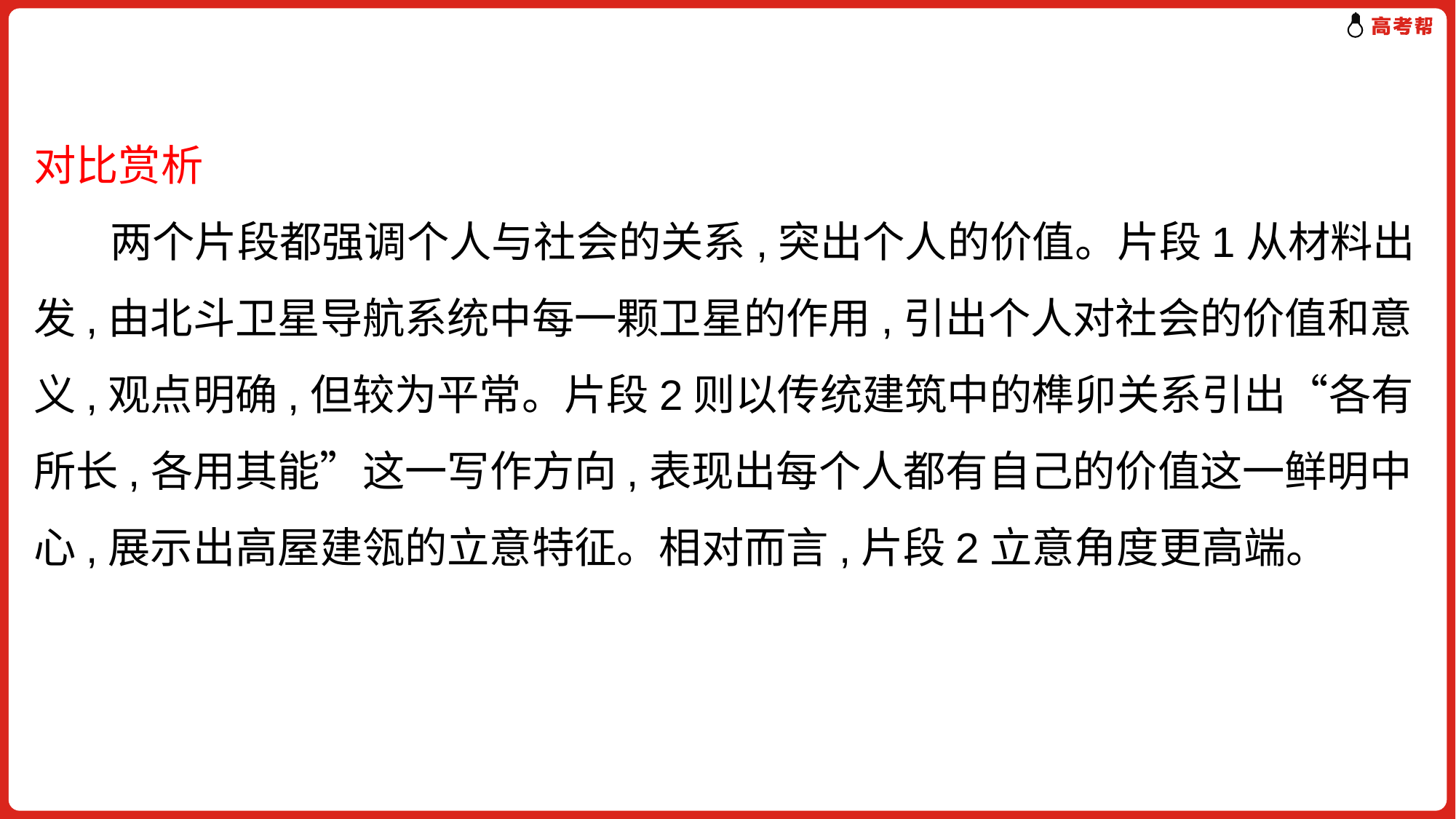

对比赏析
       两个片段都强调个人与社会的关系,突出个人的价值。片段1从材料出发,由北斗卫星导航系统中每一颗卫星的作用,引出个人对社会的价值和意义,观点明确,但较为平常。片段2则以传统建筑中的榫卯关系引出“各有所长,各用其能”这一写作方向,表现出每个人都有自己的价值这一鲜明中心,展示出高屋建瓴的立意特征。相对而言,片段2立意角度更高端。